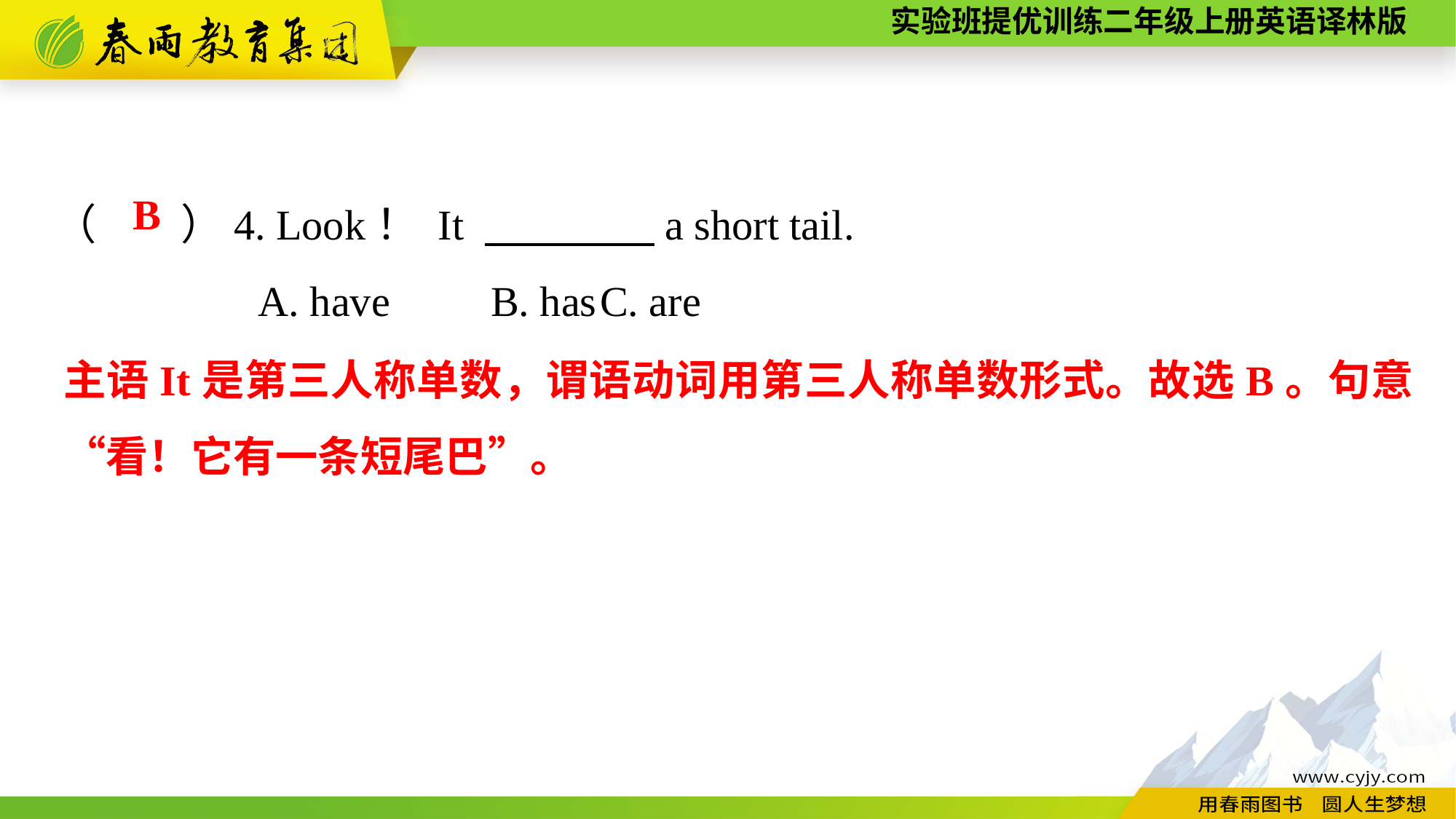

（　　）4. Look！ It 　　　　a short tail.
A. have	B. has	C. are
B
主语It是第三人称单数，谓语动词用第三人称单数形式。故选B。句意“看！它有一条短尾巴”。